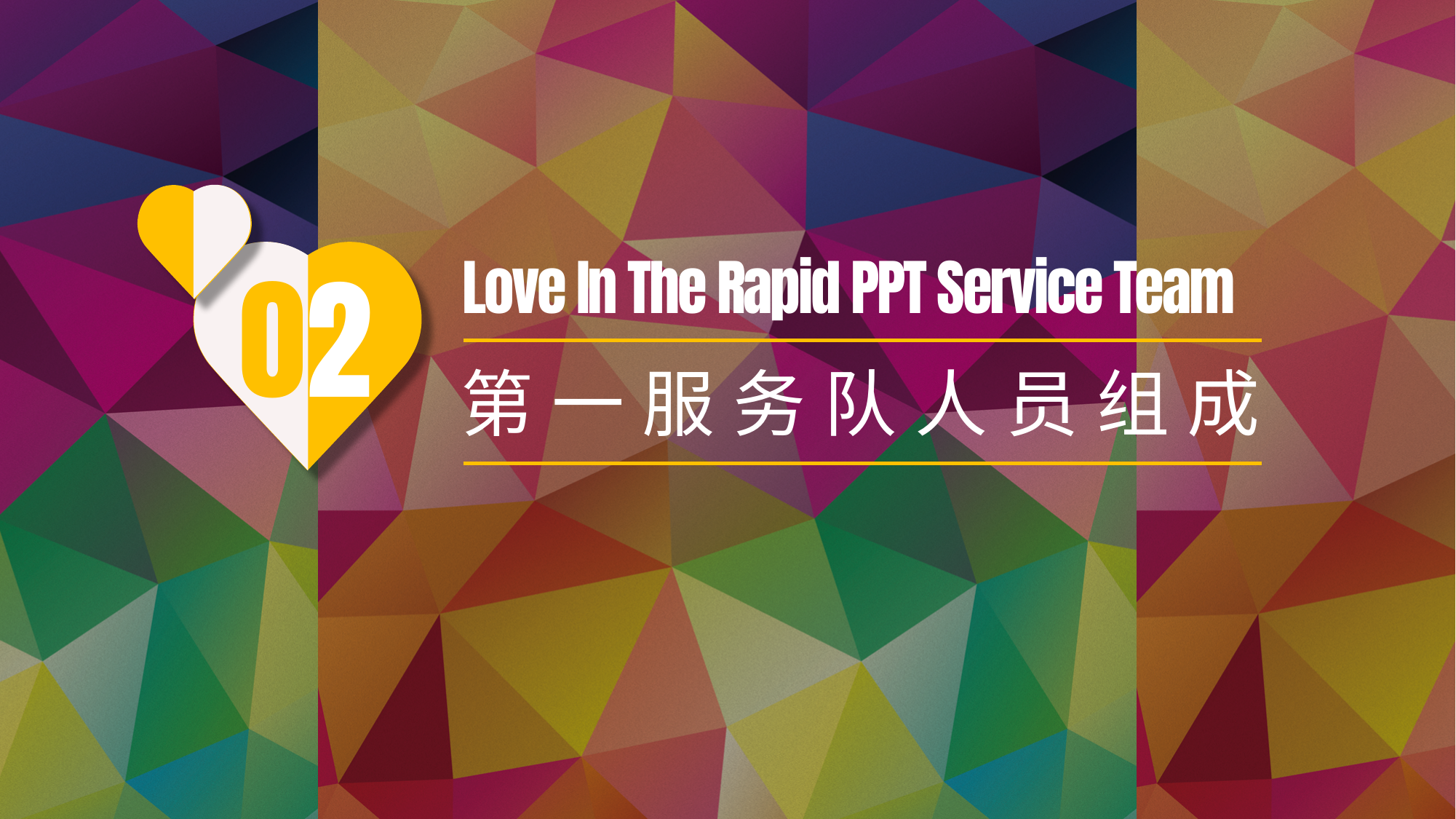

Love In The Rapid PPT Service Team
02
第一服务队人员组成